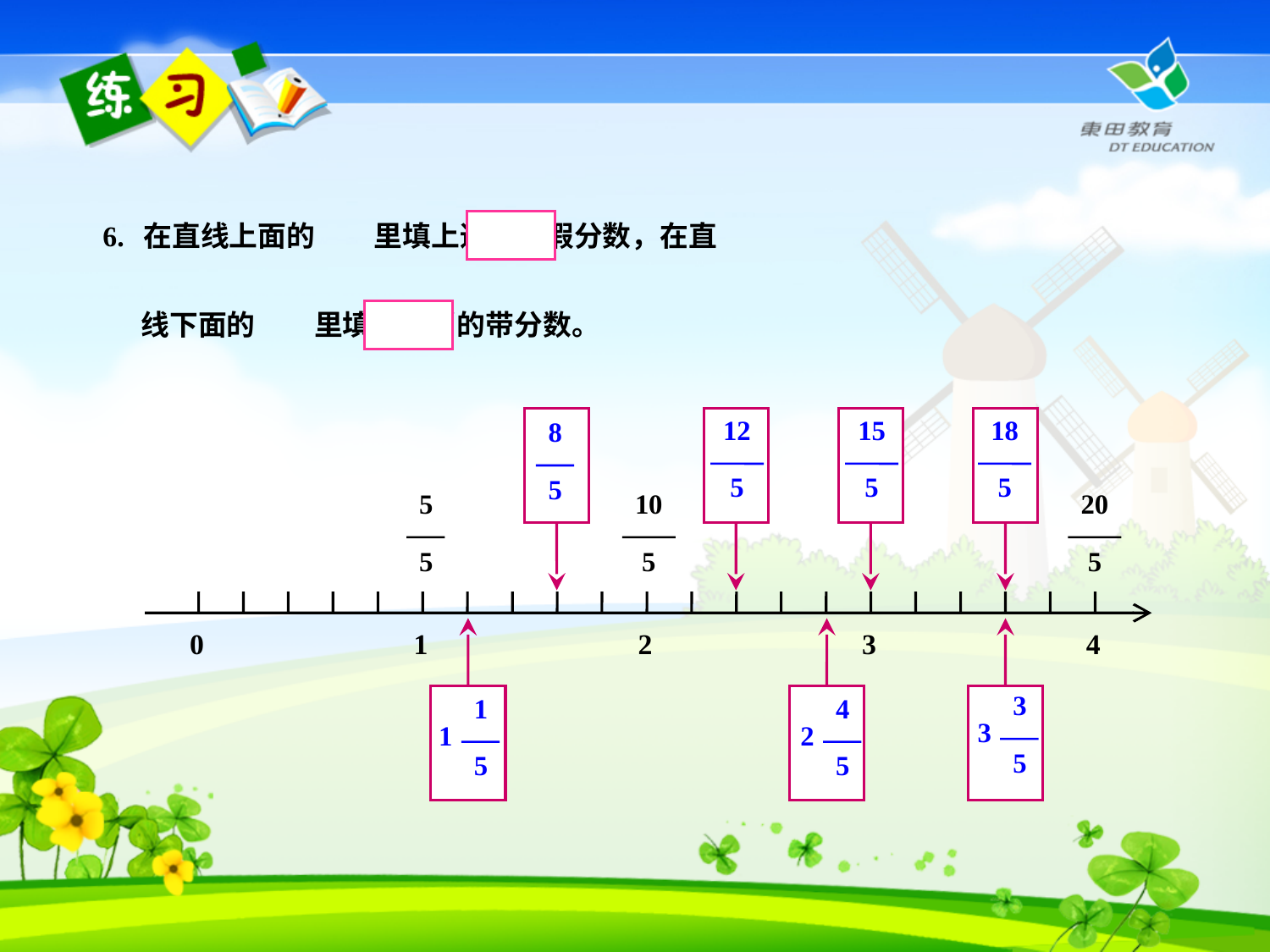

6. 在直线上面的         里填上适当的假分数，在直
    线下面的         里填上适当的带分数。

12
5

15
5

18
5

8
5

5
5

10
5

20
5

0
1
2
3
4

3
5
3

1
5
1

4
5
2